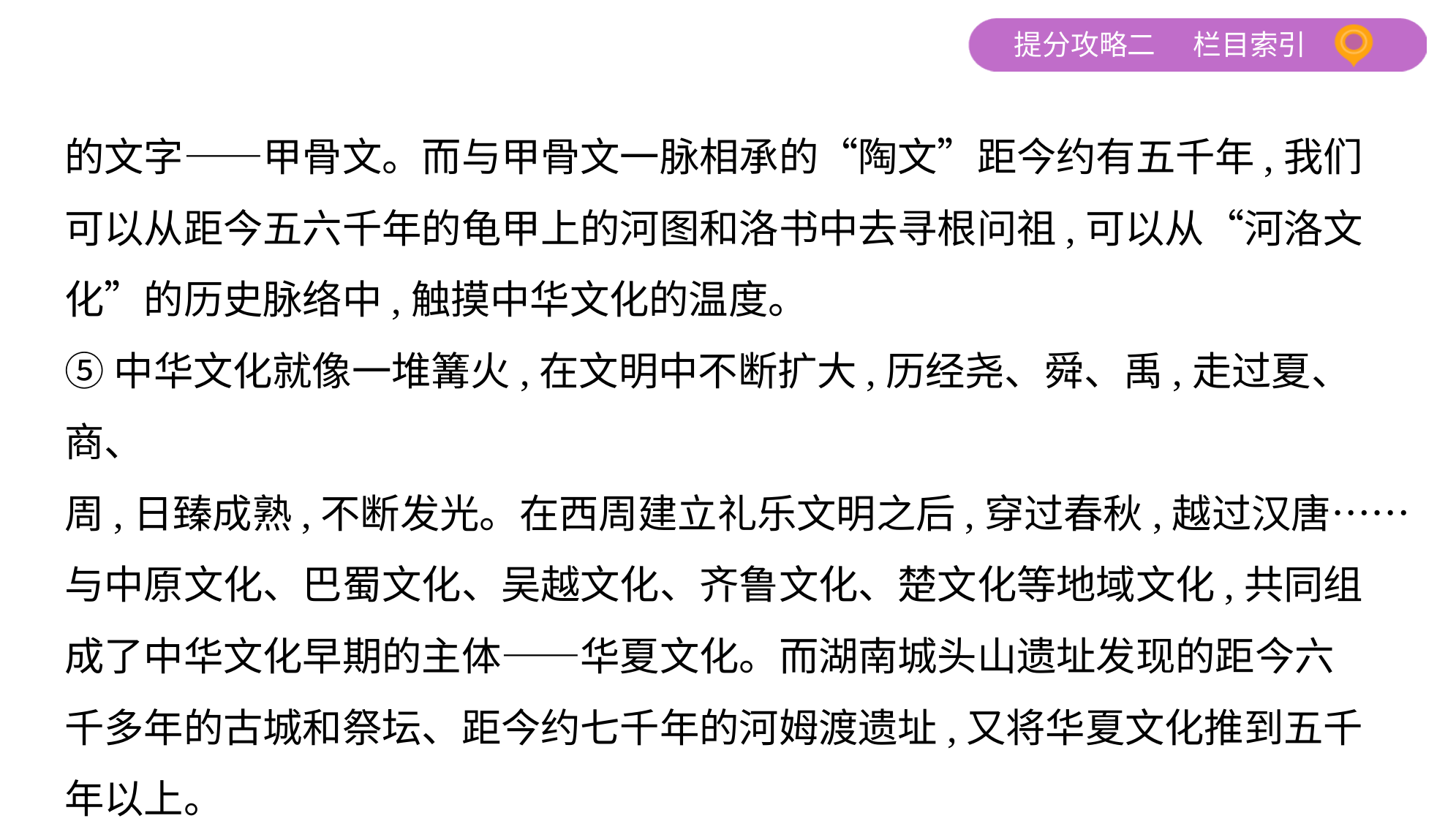

的文字——甲骨文。而与甲骨文一脉相承的“陶文”距今约有五千年,我们
可以从距今五六千年的龟甲上的河图和洛书中去寻根问祖,可以从“河洛文
化”的历史脉络中,触摸中华文化的温度。
⑤中华文化就像一堆篝火,在文明中不断扩大,历经尧、舜、禹,走过夏、商、
周,日臻成熟,不断发光。在西周建立礼乐文明之后,穿过春秋,越过汉唐……
与中原文化、巴蜀文化、吴越文化、齐鲁文化、楚文化等地域文化,共同组
成了中华文化早期的主体——华夏文化。而湖南城头山遗址发现的距今六
千多年的古城和祭坛、距今约七千年的河姆渡遗址,又将华夏文化推到五千
年以上。